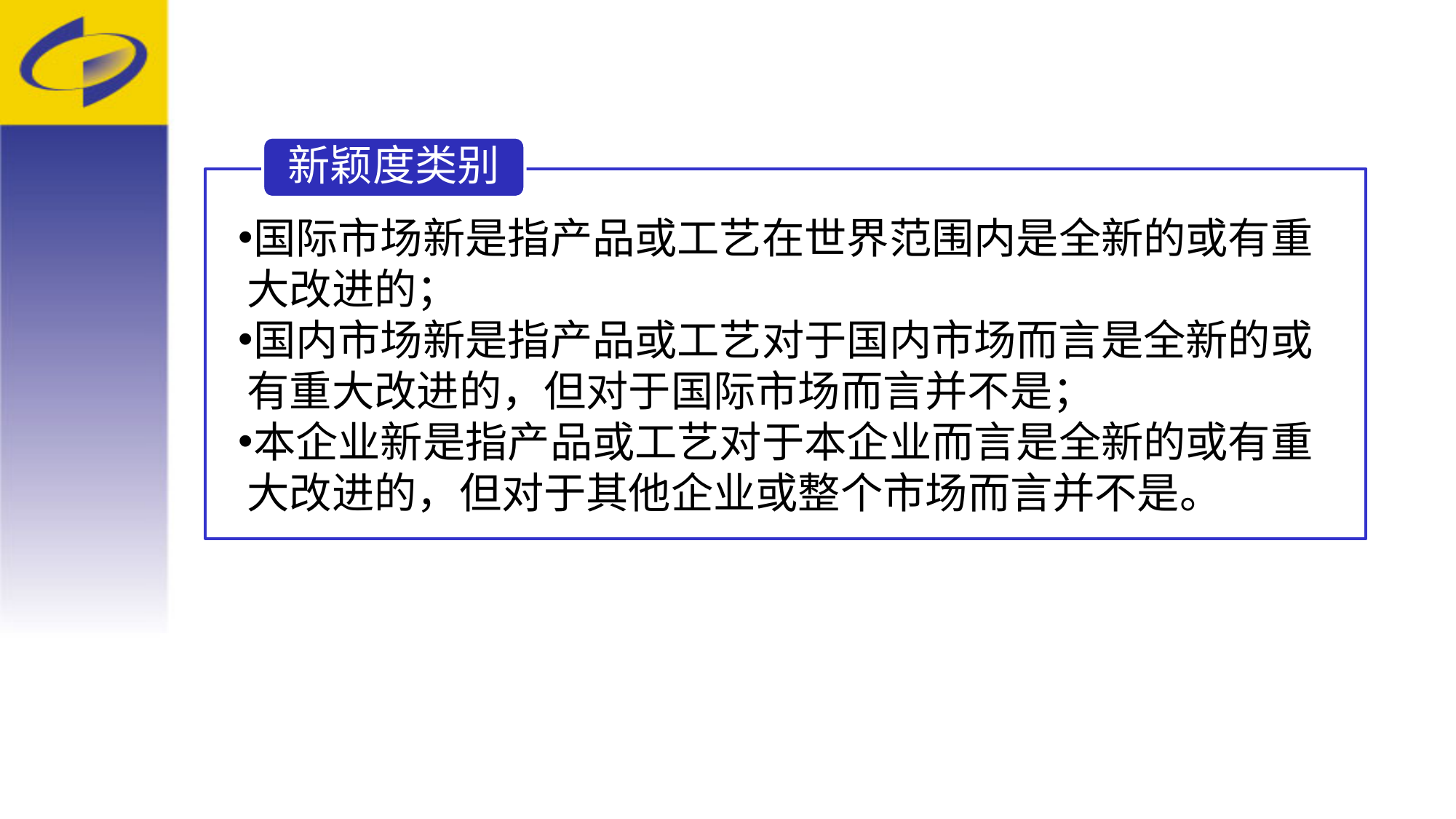

新颖度类别
国际市场新是指产品或工艺在世界范围内是全新的或有重大改进的；
国内市场新是指产品或工艺对于国内市场而言是全新的或有重大改进的，但对于国际市场而言并不是；
本企业新是指产品或工艺对于本企业而言是全新的或有重大改进的，但对于其他企业或整个市场而言并不是。
20